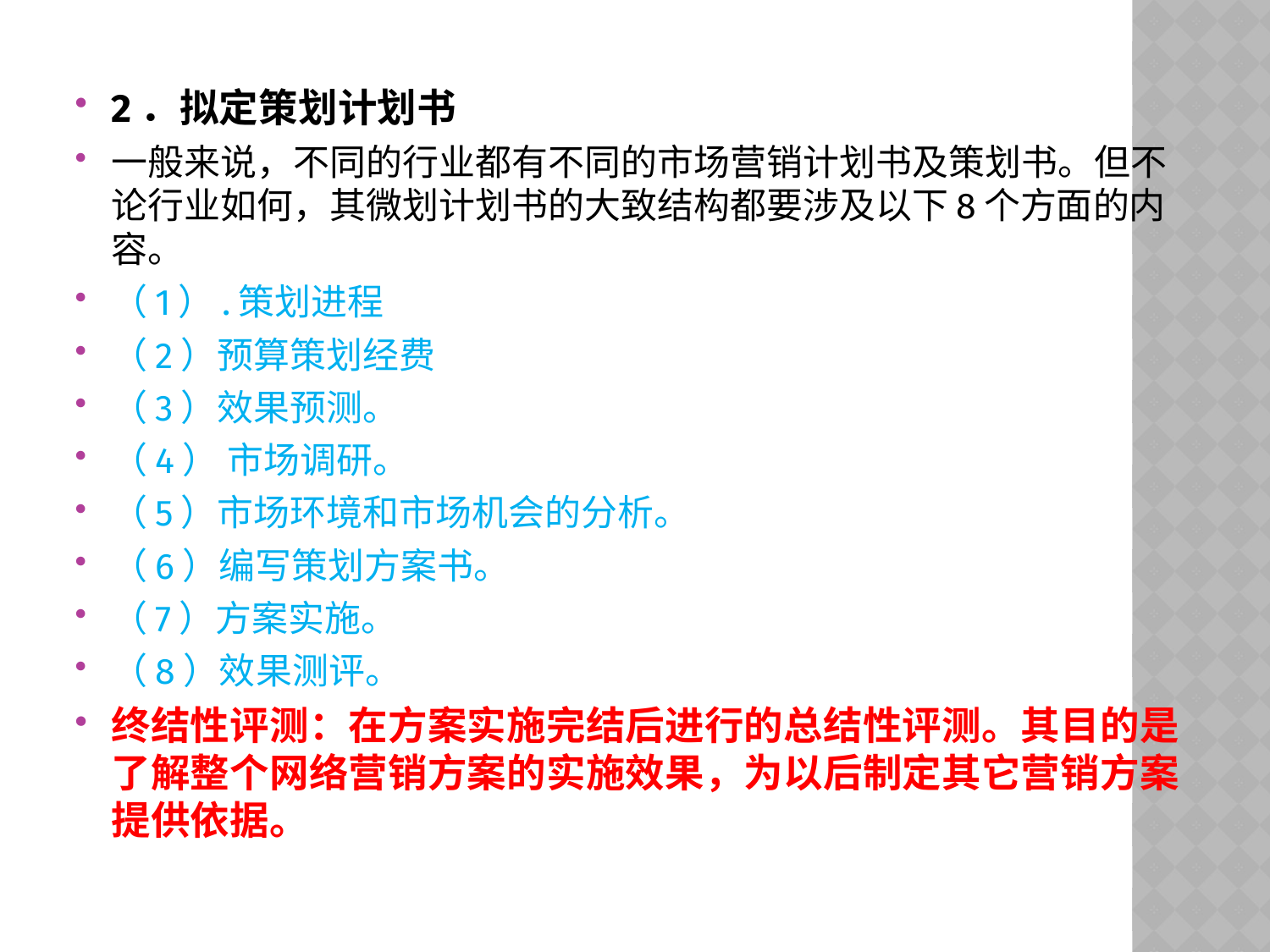

2．拟定策划计划书
一般来说，不同的行业都有不同的市场营销计划书及策划书。但不论行业如何，其微划计划书的大致结构都要涉及以下8个方面的内容。
（1）.策划进程
（2）预算策划经费
（3）效果预测。
（4） 市场调研。
（5）市场环境和市场机会的分析。
（6）编写策划方案书。
（7）方案实施。
（8）效果测评。
终结性评测：在方案实施完结后进行的总结性评测。其目的是了解整个网络营销方案的实施效果，为以后制定其它营销方案提供依据。